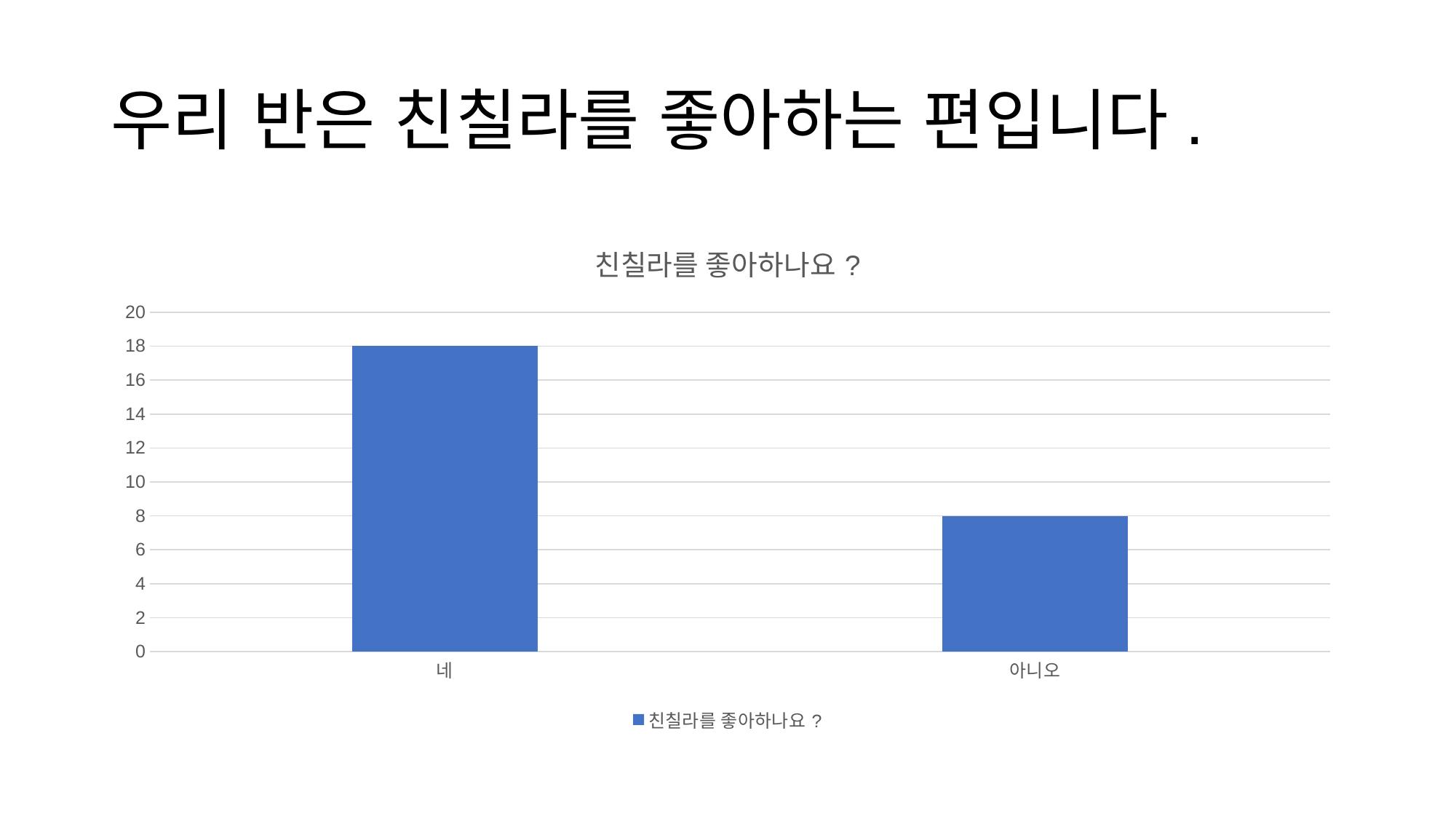

# 우리 반은 친칠라를 좋아하는 편입니다.

### Chart:

| Category | 친칠라를 좋아하나요? |
|---|---|
| 네 | 18.0 |
| 아니오 | 8.0 |